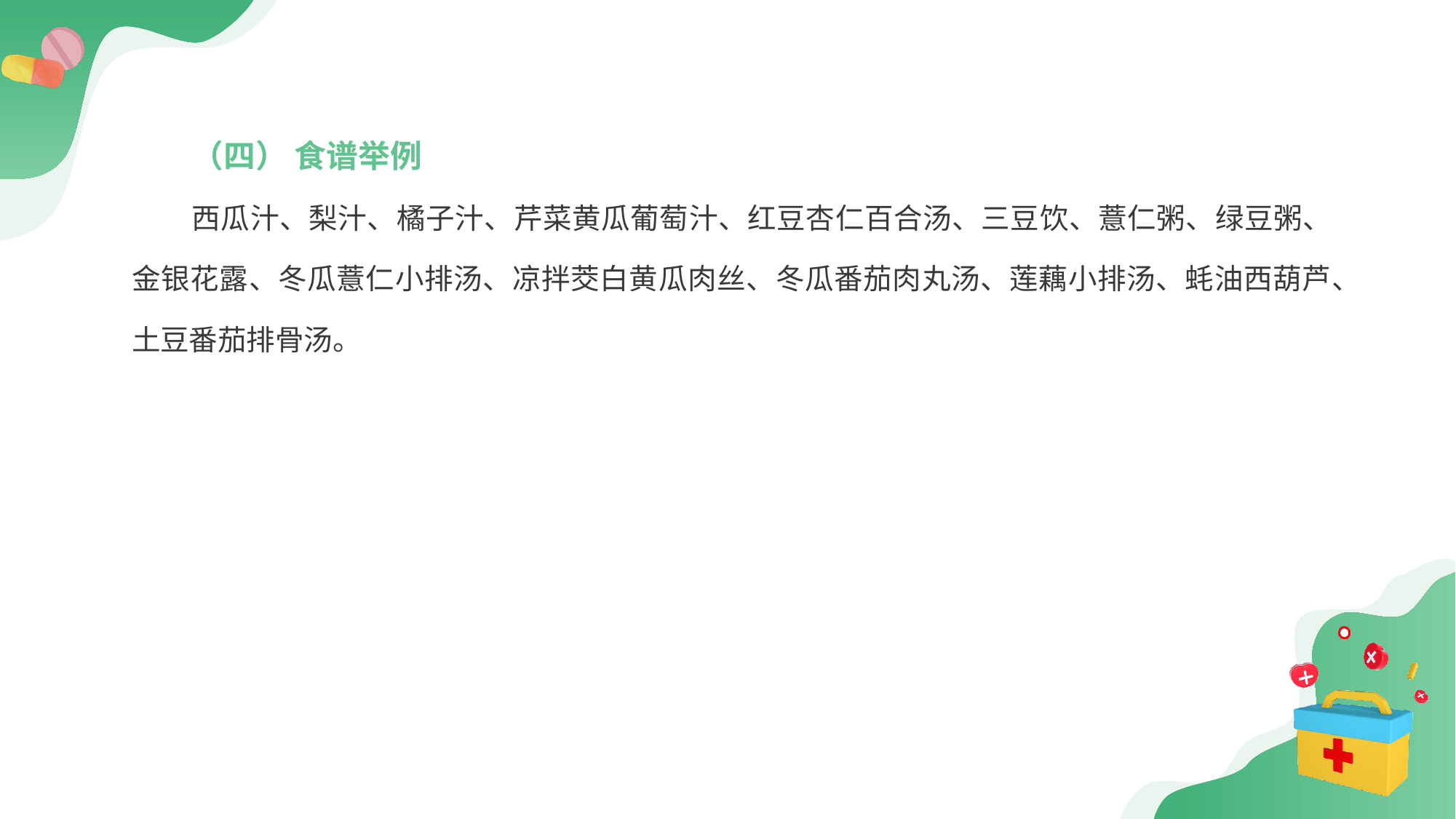

（四） 食谱举例
西瓜汁、梨汁、橘子汁、芹菜黄瓜葡萄汁、红豆杏仁百合汤、三豆饮、薏仁粥、绿豆粥、金银花露、冬瓜薏仁小排汤、凉拌茭白黄瓜肉丝、冬瓜番茄肉丸汤、莲藕小排汤、蚝油西葫芦、土豆番茄排骨汤。